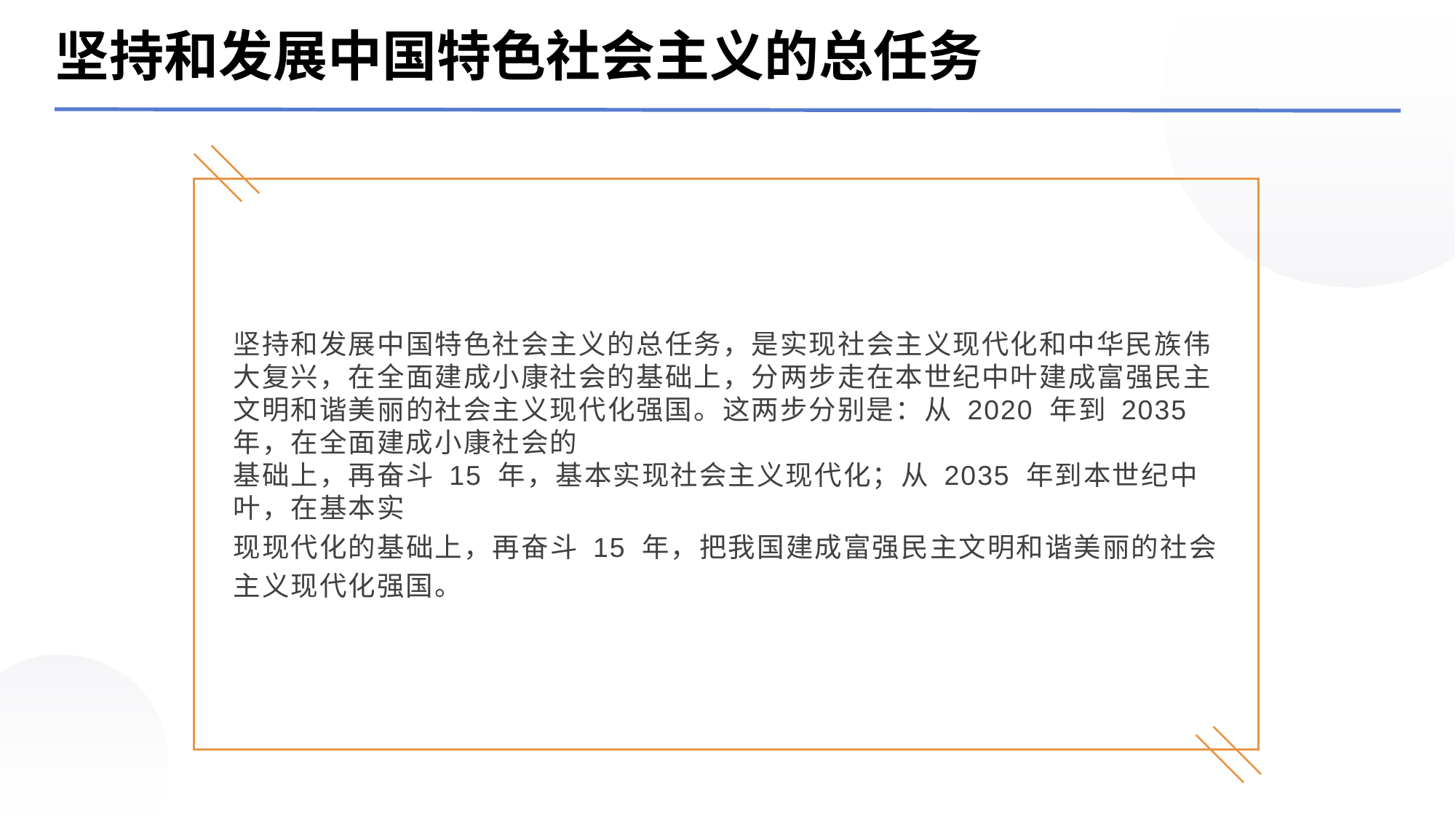

坚持和发展中国特色社会主义的总任务

坚持和发展中国特色社会主义的总任务，是实现社会主义现代化和中华民族伟大复兴，在全面建成小康社会的基础上，分两步走在本世纪中叶建成富强民主文明和谐美丽的社会主义现代化强国。这两步分别是：从 2020 年到 2035 年，在全面建成小康社会的
基础上，再奋斗 15 年，基本实现社会主义现代化；从 2035 年到本世纪中叶，在基本实
现现代化的基础上，再奋斗 15 年，把我国建成富强民主文明和谐美丽的社会主义现代化强国。